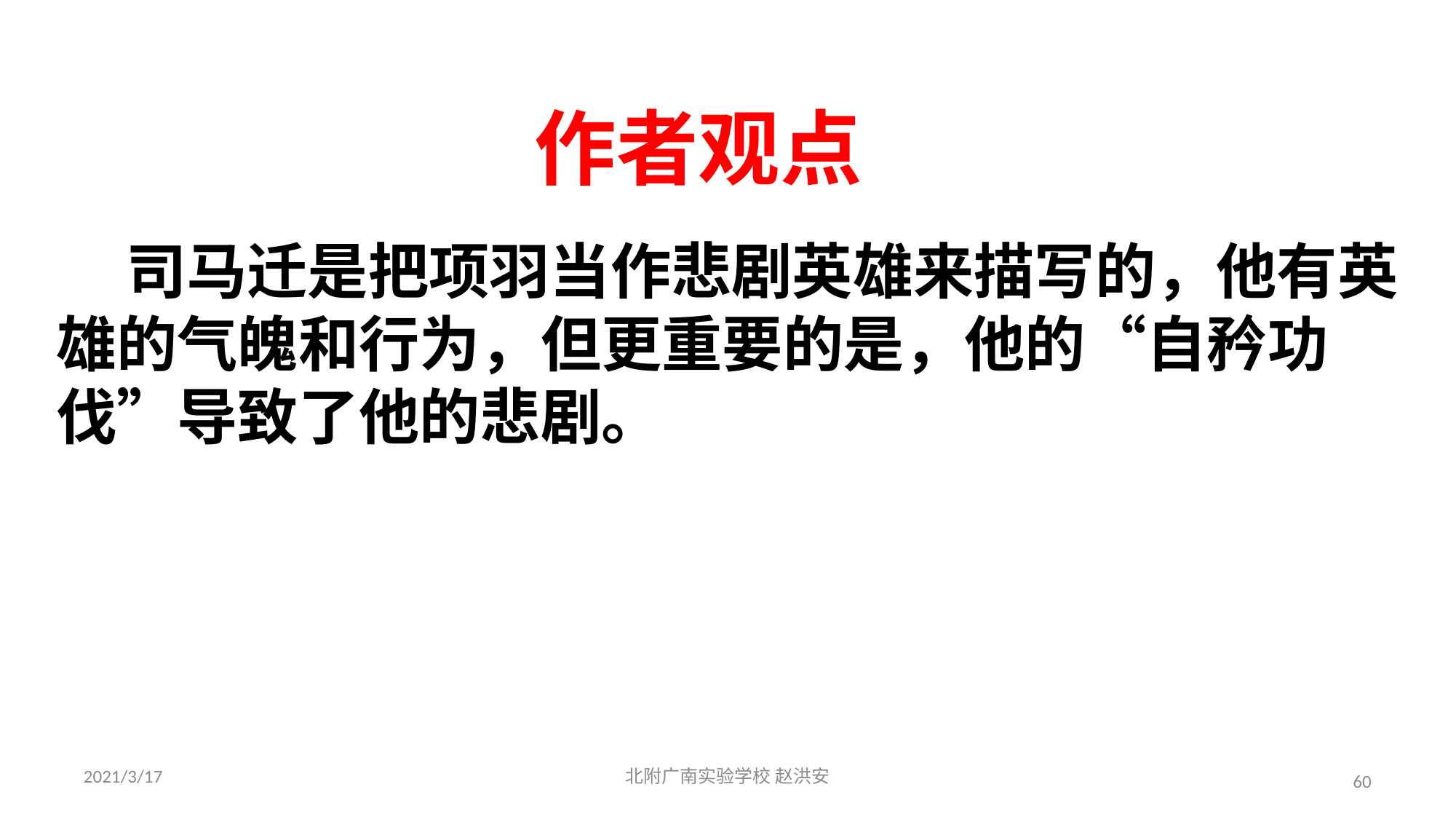

作者观点
    司马迁是把项羽当作悲剧英雄来描写的，他有英雄的气魄和行为，但更重要的是，他的“自矜功伐”导致了他的悲剧。
2021/3/17
北附广南实验学校 赵洪安
60